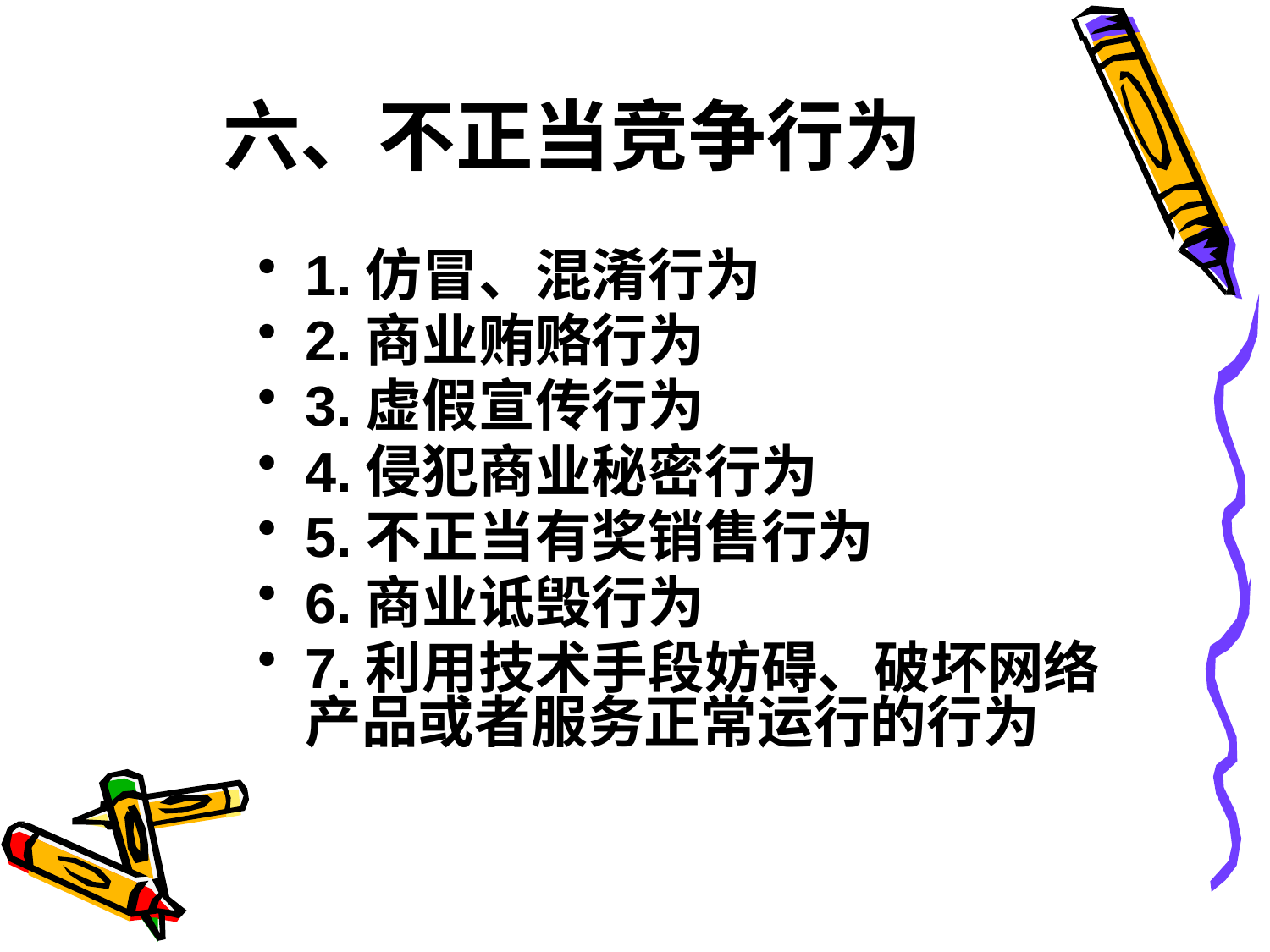

# 六、不正当竞争行为
1.仿冒、混淆行为
2.商业贿赂行为
3.虚假宣传行为
4.侵犯商业秘密行为
5.不正当有奖销售行为
6.商业诋毁行为
7.利用技术手段妨碍、破坏网络产品或者服务正常运行的行为